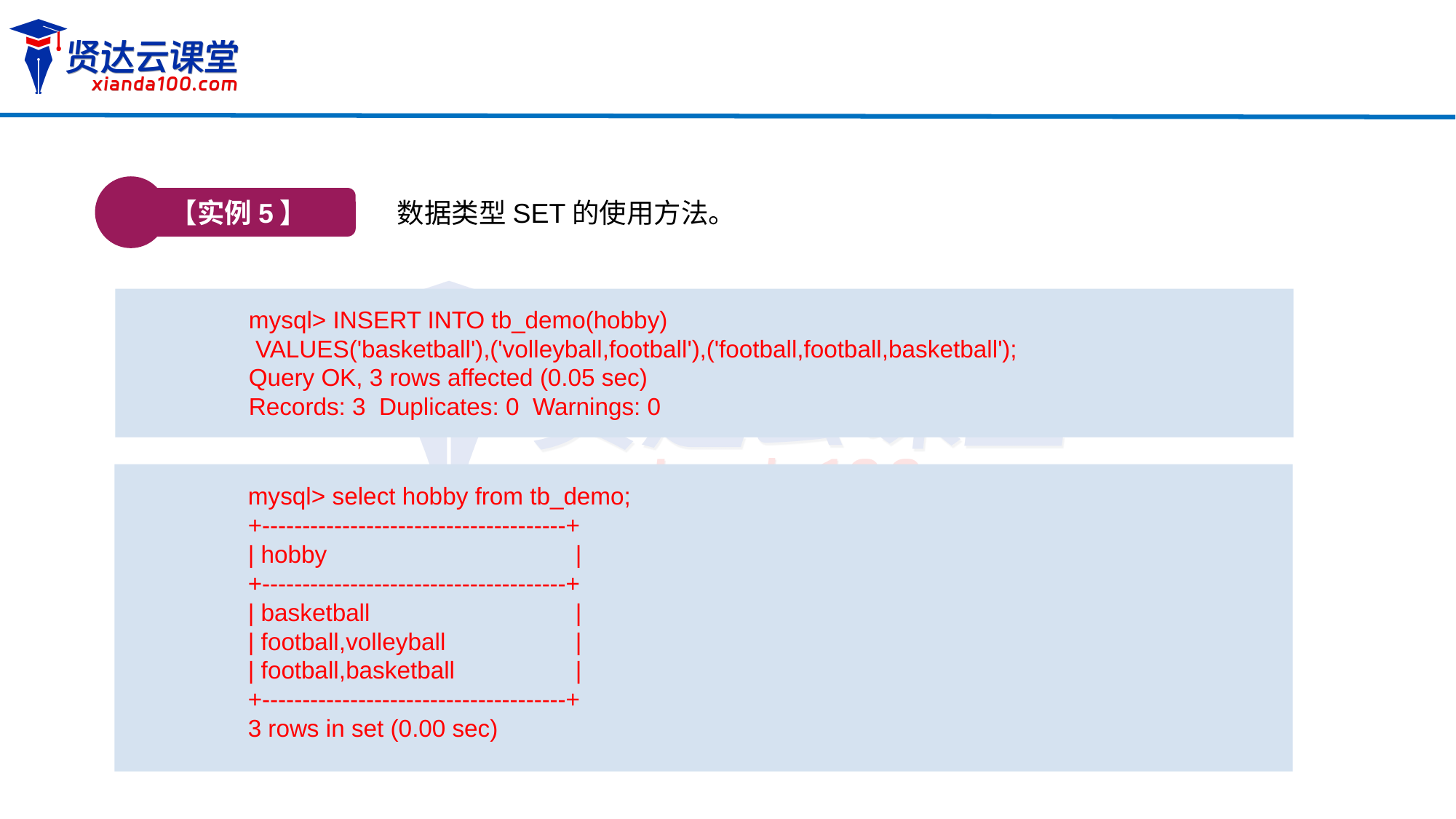

【实例5】
数据类型SET的使用方法。

mysql> INSERT INTO tb_demo(hobby)
 VALUES('basketball'),('volleyball,football'),('football,football,basketball');
Query OK, 3 rows affected (0.05 sec)
Records: 3  Duplicates: 0  Warnings: 0

mysql> select hobby from tb_demo;
+--------------------------------------+
| hobby                		|
+--------------------------------------+
| basketball		|
| football,volleyball		|
| football,basketball		|
+--------------------------------------+
3 rows in set (0.00 sec)